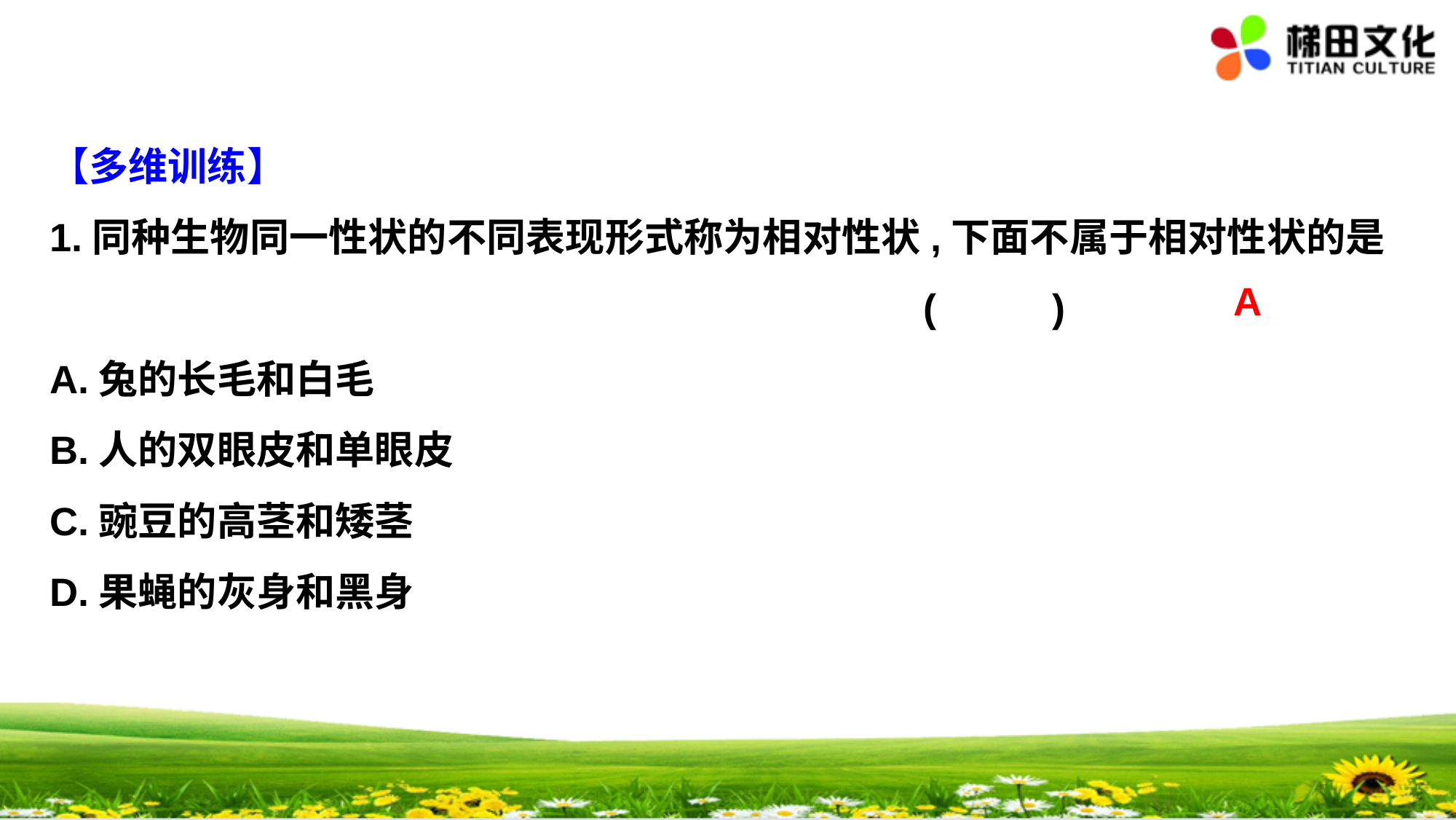

【多维训练】
1.同种生物同一性状的不同表现形式称为相对性状,下面不属于相对性状的是
								(　  　)
A.兔的长毛和白毛
B.人的双眼皮和单眼皮
C.豌豆的高茎和矮茎
D.果蝇的灰身和黑身
A